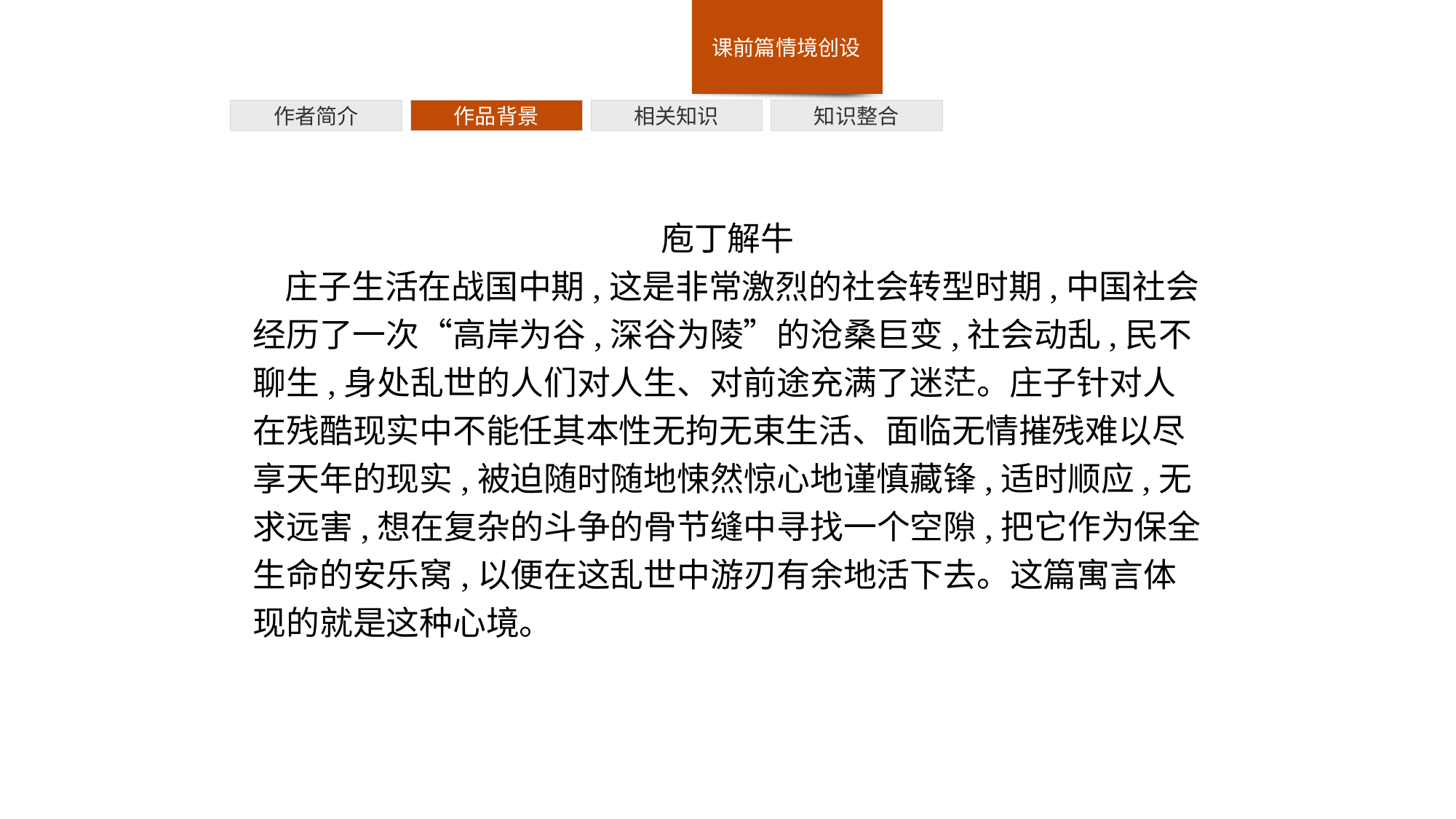

作者简介
作品背景
相关知识
知识整合
庖丁解牛
庄子生活在战国中期,这是非常激烈的社会转型时期,中国社会经历了一次“高岸为谷,深谷为陵”的沧桑巨变,社会动乱,民不聊生,身处乱世的人们对人生、对前途充满了迷茫。庄子针对人在残酷现实中不能任其本性无拘无束生活、面临无情摧残难以尽享天年的现实,被迫随时随地悚然惊心地谨慎藏锋,适时顺应,无求远害,想在复杂的斗争的骨节缝中寻找一个空隙,把它作为保全生命的安乐窝,以便在这乱世中游刃有余地活下去。这篇寓言体现的就是这种心境。